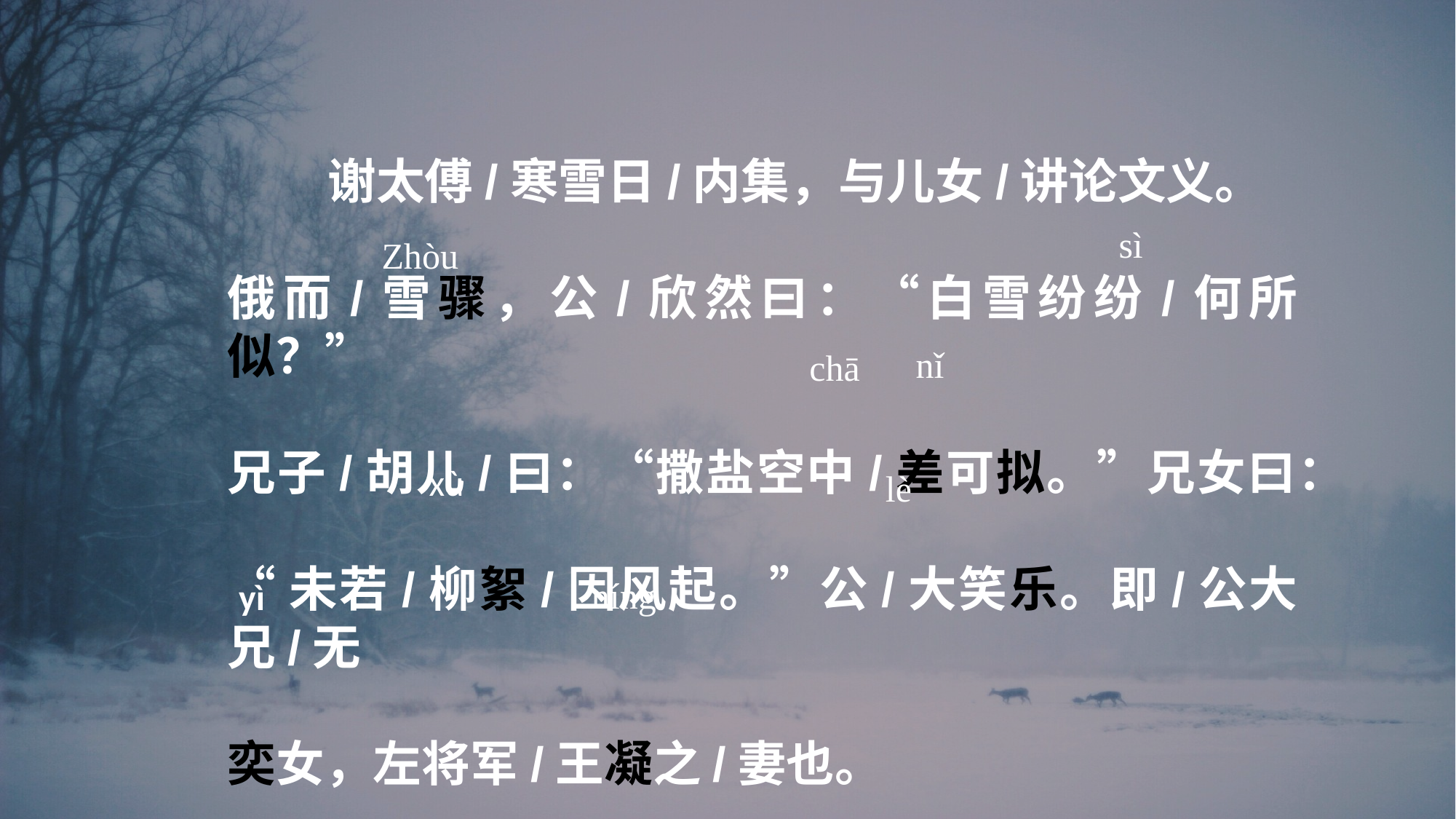

谢太傅/寒雪日/内集，与儿女/讲论文义。

俄而/雪骤，公/欣然曰：“白雪纷纷/何所似？”

兄子/胡儿/曰：“撒盐空中/差可拟。”兄女曰：

“未若/柳絮/因风起。”公/大笑乐。即/公大兄/无

奕女，左将军/王凝之/妻也。

sì
Zhòu

nǐ
  chā
xù
lè
níng
yì